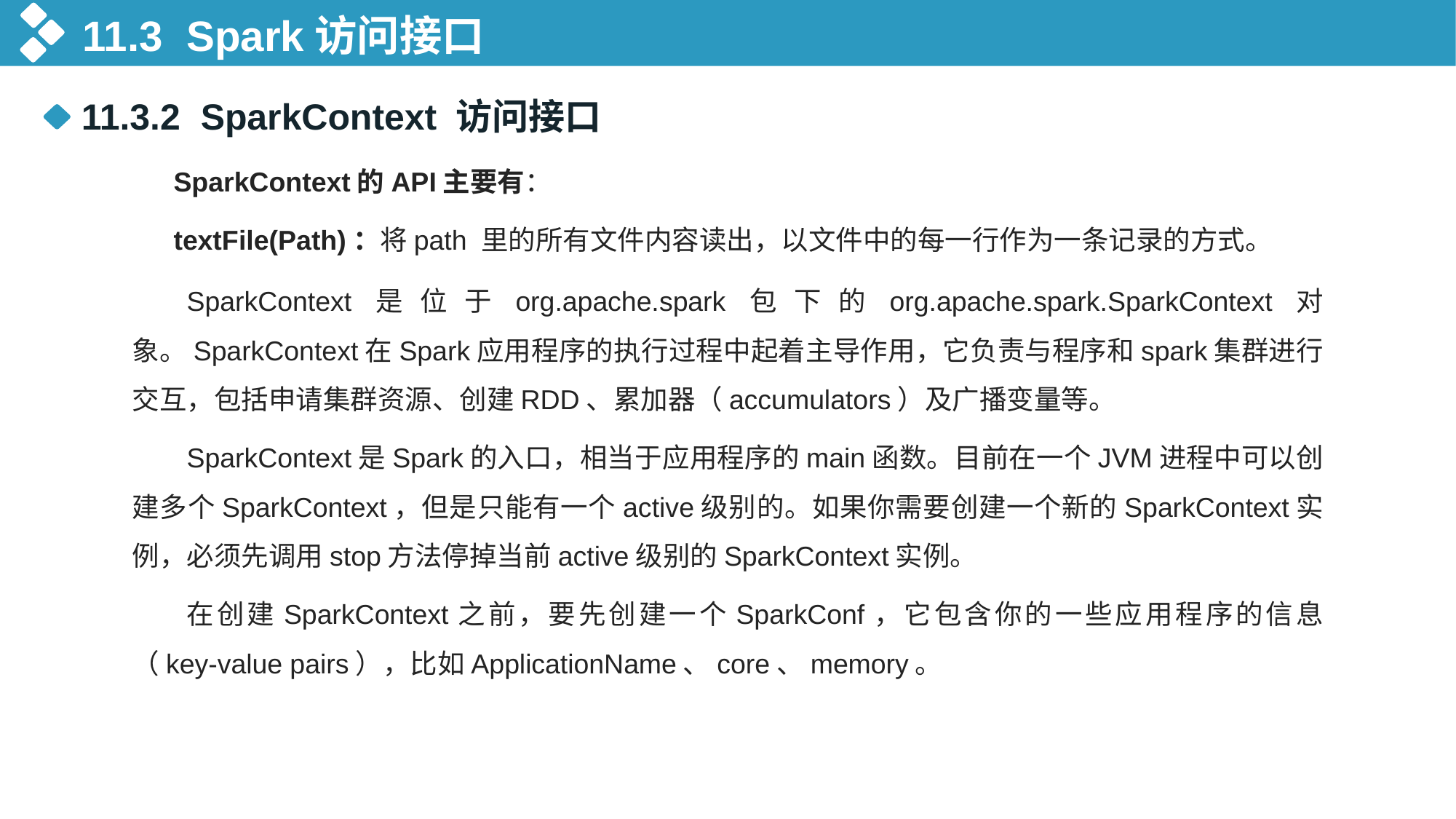

11.3  Spark访问接口
11.3.2  SparkContext 访问接口

SparkContext的API主要有：
textFile(Path)：将path 里的所有文件内容读出，以文件中的每一行作为一条记录的方式。
SparkContext是位于org.apache.spark包下的org.apache.spark.SparkContext对象。SparkContext在Spark应用程序的执行过程中起着主导作用，它负责与程序和spark集群进行交互，包括申请集群资源、创建RDD、累加器（accumulators）及广播变量等。
SparkContext是Spark的入口，相当于应用程序的main函数。目前在一个JVM进程中可以创建多个SparkContext，但是只能有一个active级别的。如果你需要创建一个新的SparkContext实例，必须先调用stop方法停掉当前active级别的SparkContext实例。
在创建SparkContext之前，要先创建一个SparkConf，它包含你的一些应用程序的信息（key-value pairs），比如ApplicationName、core、memory。